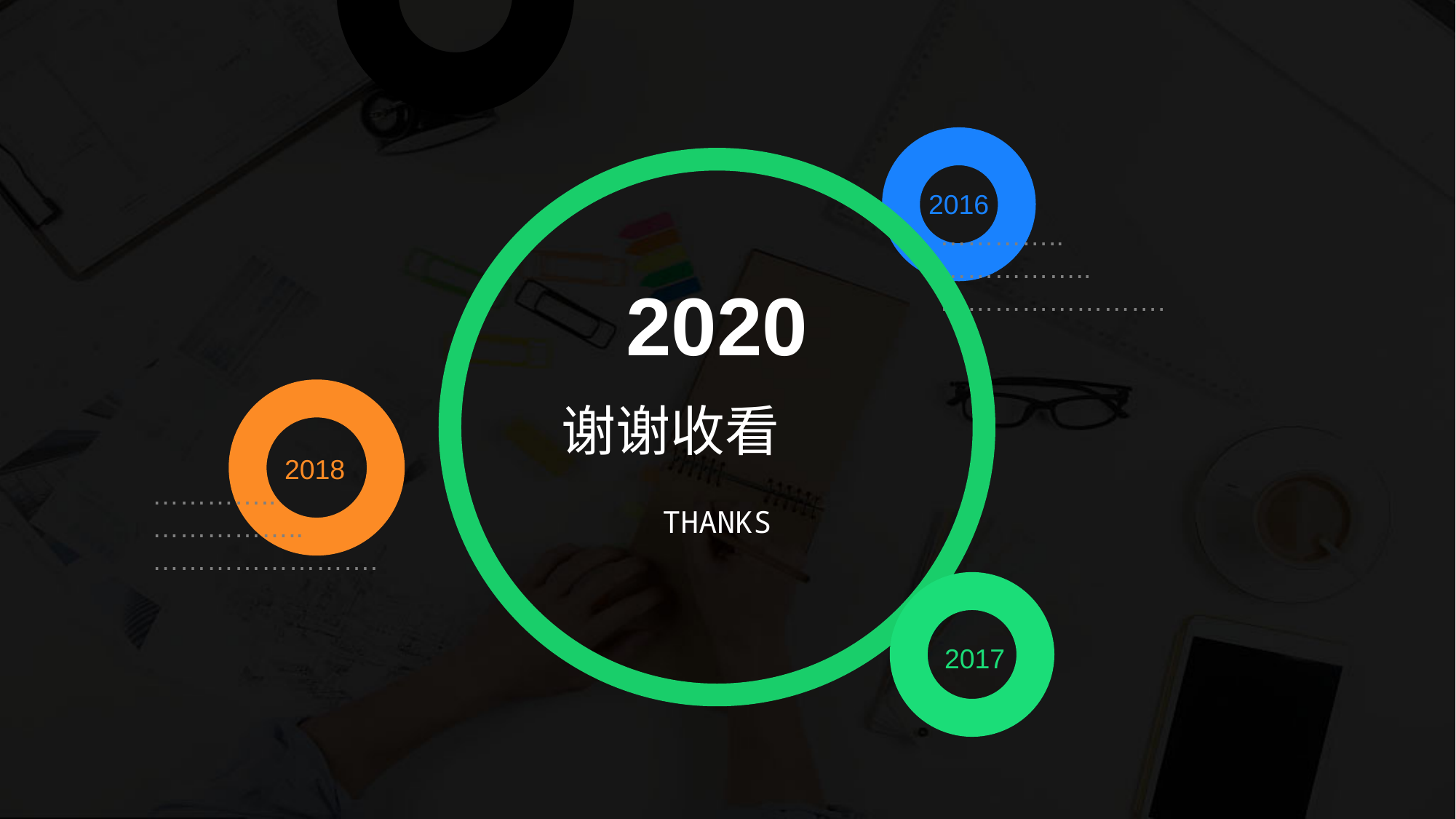

2016

…………..
……………..
…………………….
2020
谢谢收看

2018
…………..
……………..
…………………….
THANKS

2017